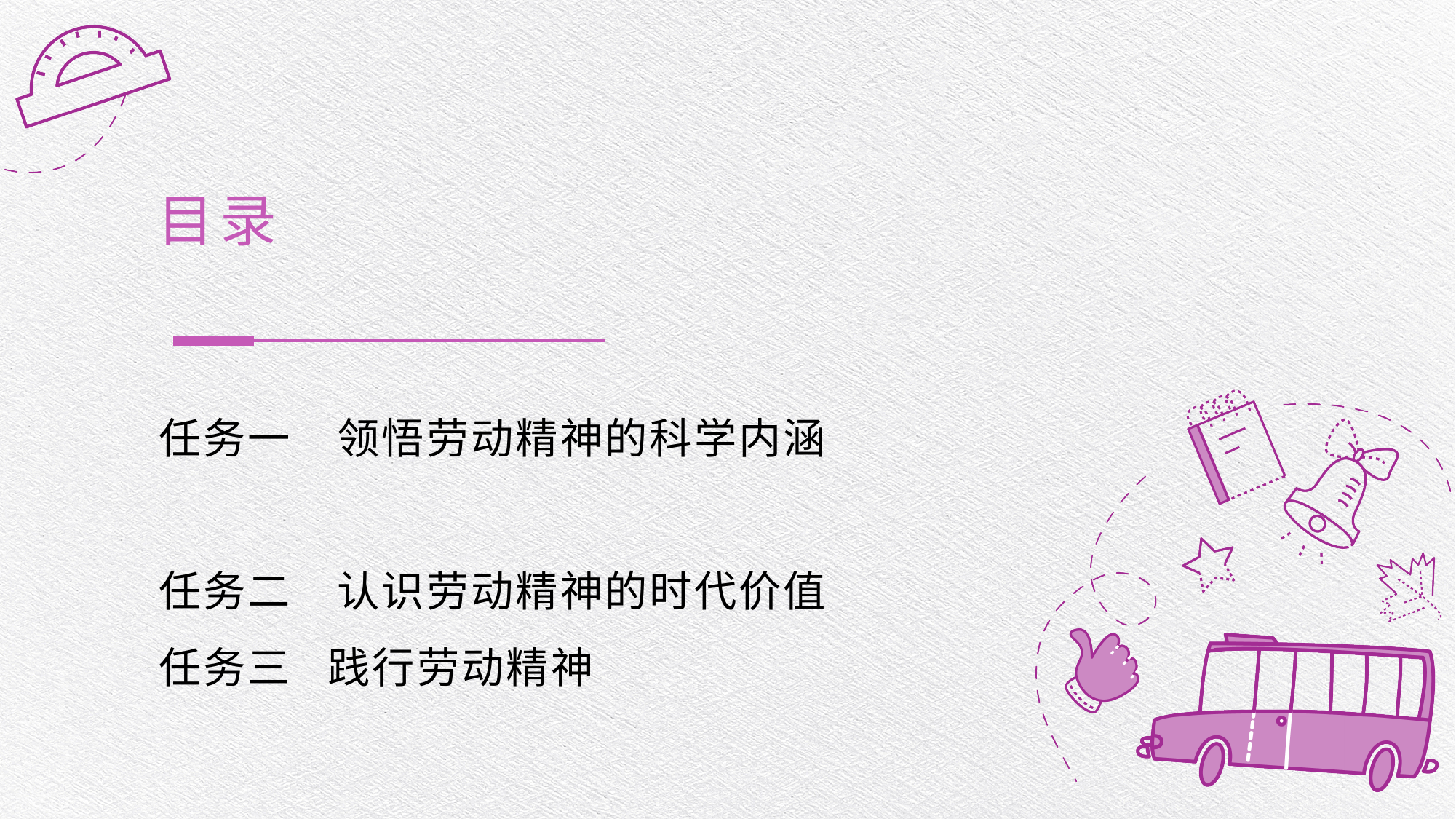

目录
任务一　领悟劳动精神的科学内涵
任务二　认识劳动精神的时代价值
任务三   践行劳动精神